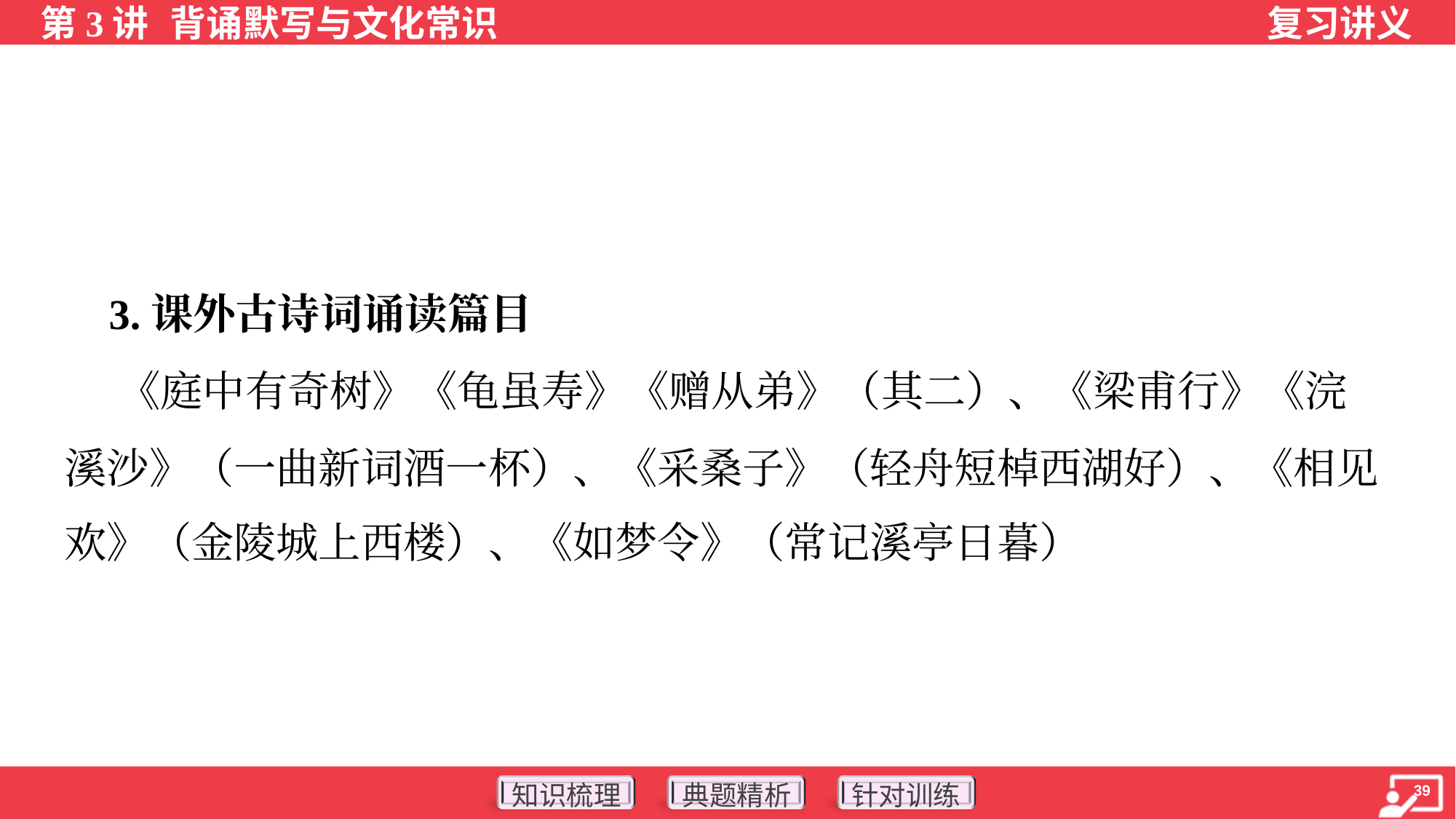

3.课外古诗词诵读篇目
    《庭中有奇树》《龟虽寿》《赠从弟》（其二）、《梁甫行》《浣
溪沙》（一曲新词酒一杯）、《采桑子》（轻舟短棹西湖好）、《相见
欢》（金陵城上西楼）、《如梦令》（常记溪亭日暮）